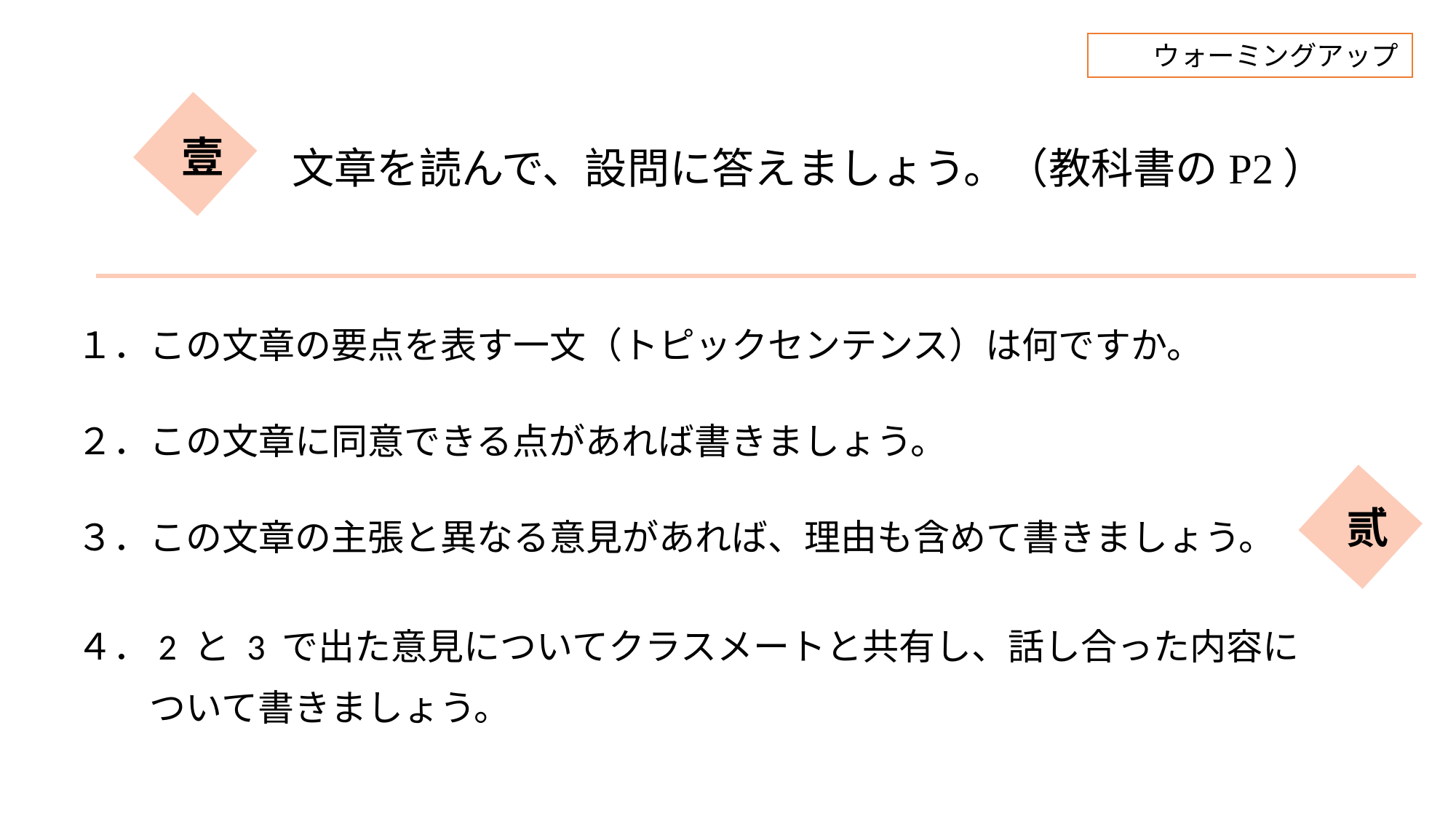

ウォーミングアップ
文章を読んで、設問に答えましょう。（教科書のP2）

壹
１．この文章の要点を表す一文（トピックセンテンス）は何ですか。

２．この文章に同意できる点があれば書きましょう。

３．この文章の主張と異なる意見があれば、理由も含めて書きましょう。

４．2 と 3 で出た意見についてクラスメートと共有し、話し合った内容に
　　ついて書きましょう。

贰